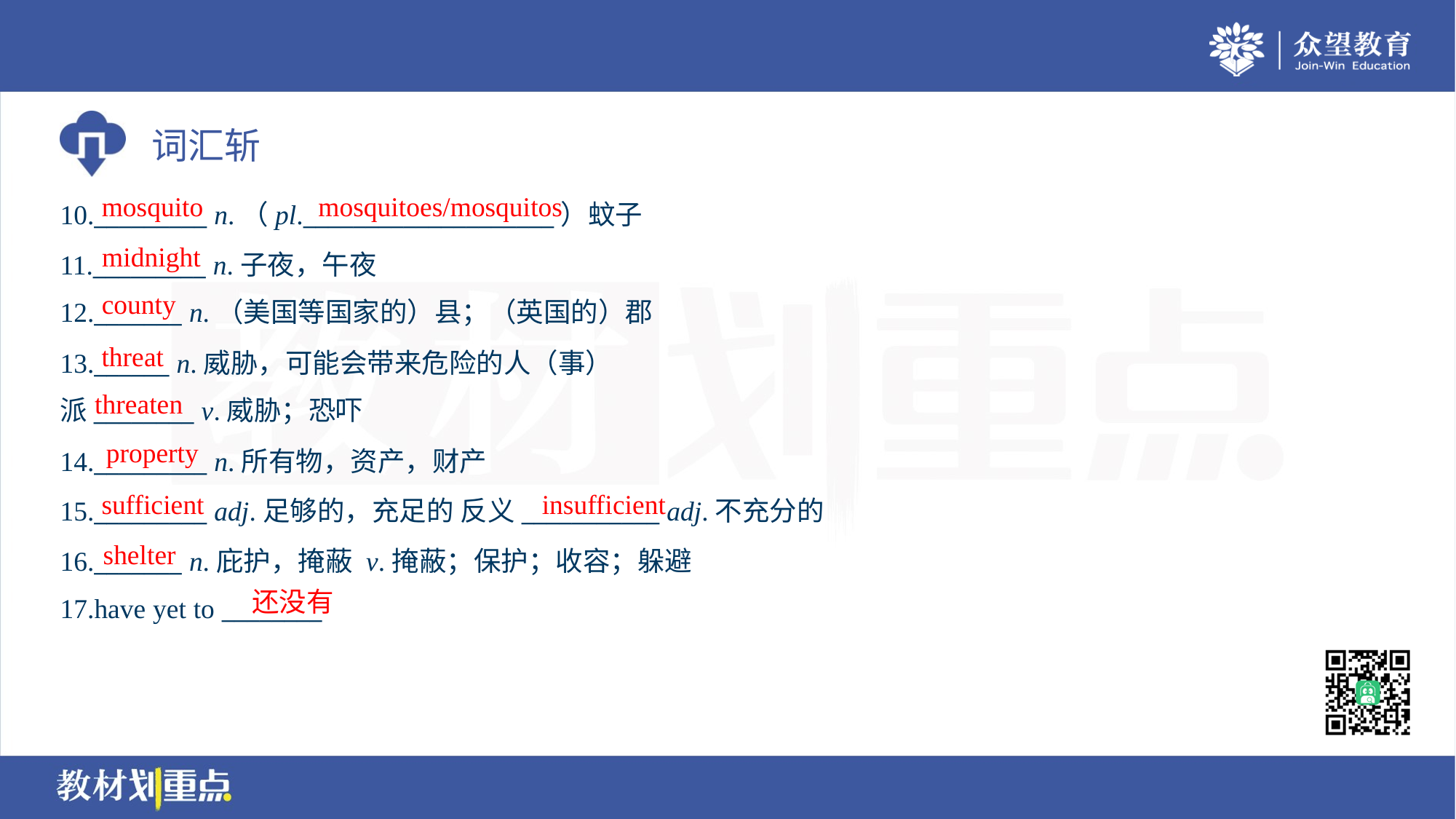

mosquito
mosquitoes/mosquitos
10._________ n.（pl.____________________）蚊子
11._________ n.子夜，午夜
12._______ n.（美国等国家的）县；（英国的）郡
midnight
county
threat
13.______ n.威胁，可能会带来危险的人（事）
派________ v.威胁；恐吓
threaten
property
14._________ n.所有物，资产，财产
15._________ adj.足够的，充足的 反义___________ adj.不充分的
16._______ n.庇护，掩蔽 v.掩蔽；保护；收容；躲避
17.have yet to ________
sufficient
insufficient
shelter
还没有